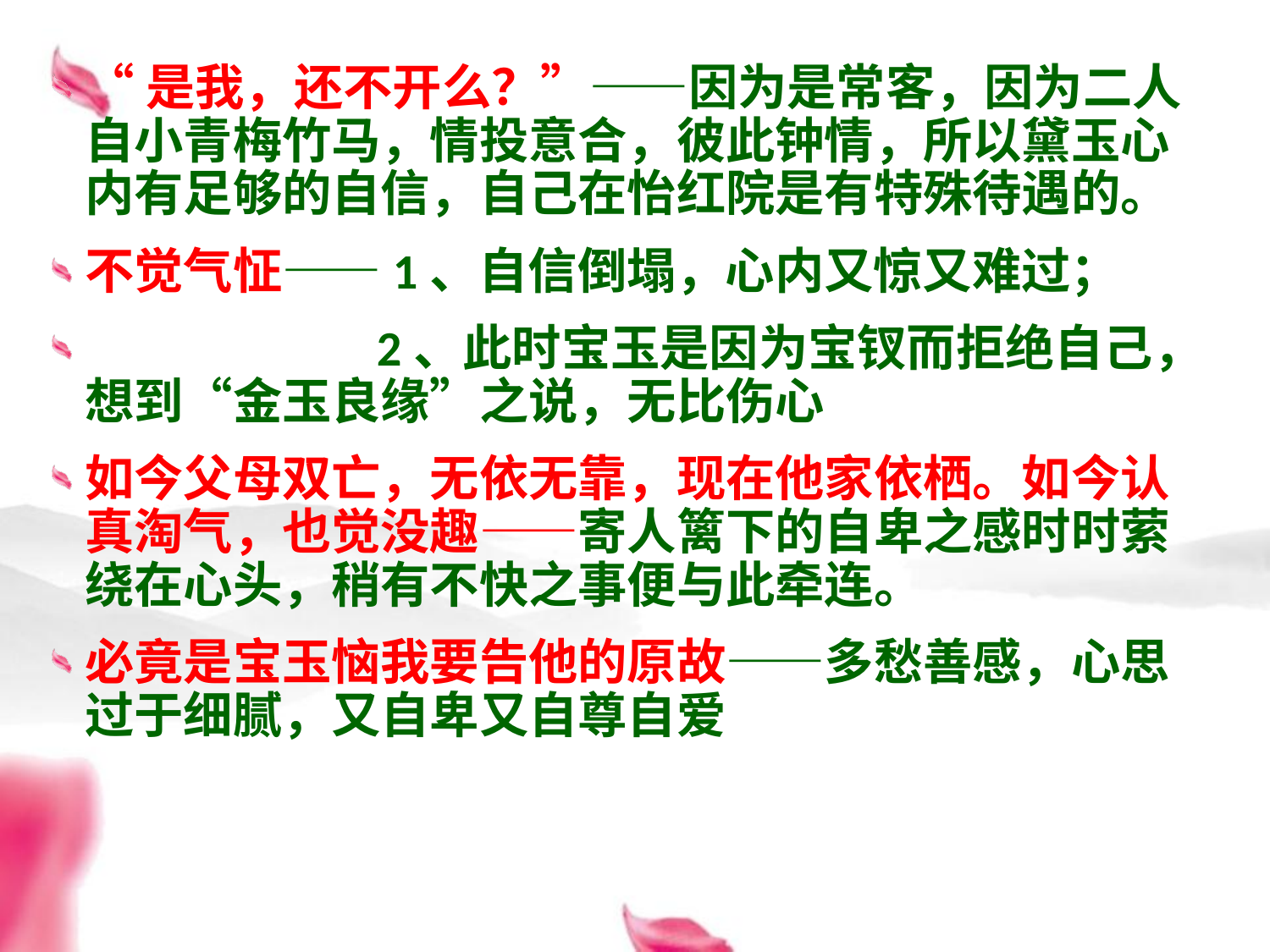

“是我，还不开么？”——因为是常客，因为二人自小青梅竹马，情投意合，彼此钟情，所以黛玉心内有足够的自信，自己在怡红院是有特殊待遇的。
不觉气怔——1、自信倒塌，心内又惊又难过；
                          2、此时宝玉是因为宝钗而拒绝自己，想到“金玉良缘”之说，无比伤心
如今父母双亡，无依无靠，现在他家依栖。如今认真淘气，也觉没趣——寄人篱下的自卑之感时时萦绕在心头，稍有不快之事便与此牵连。
必竟是宝玉恼我要告他的原故——多愁善感，心思过于细腻，又自卑又自尊自爱